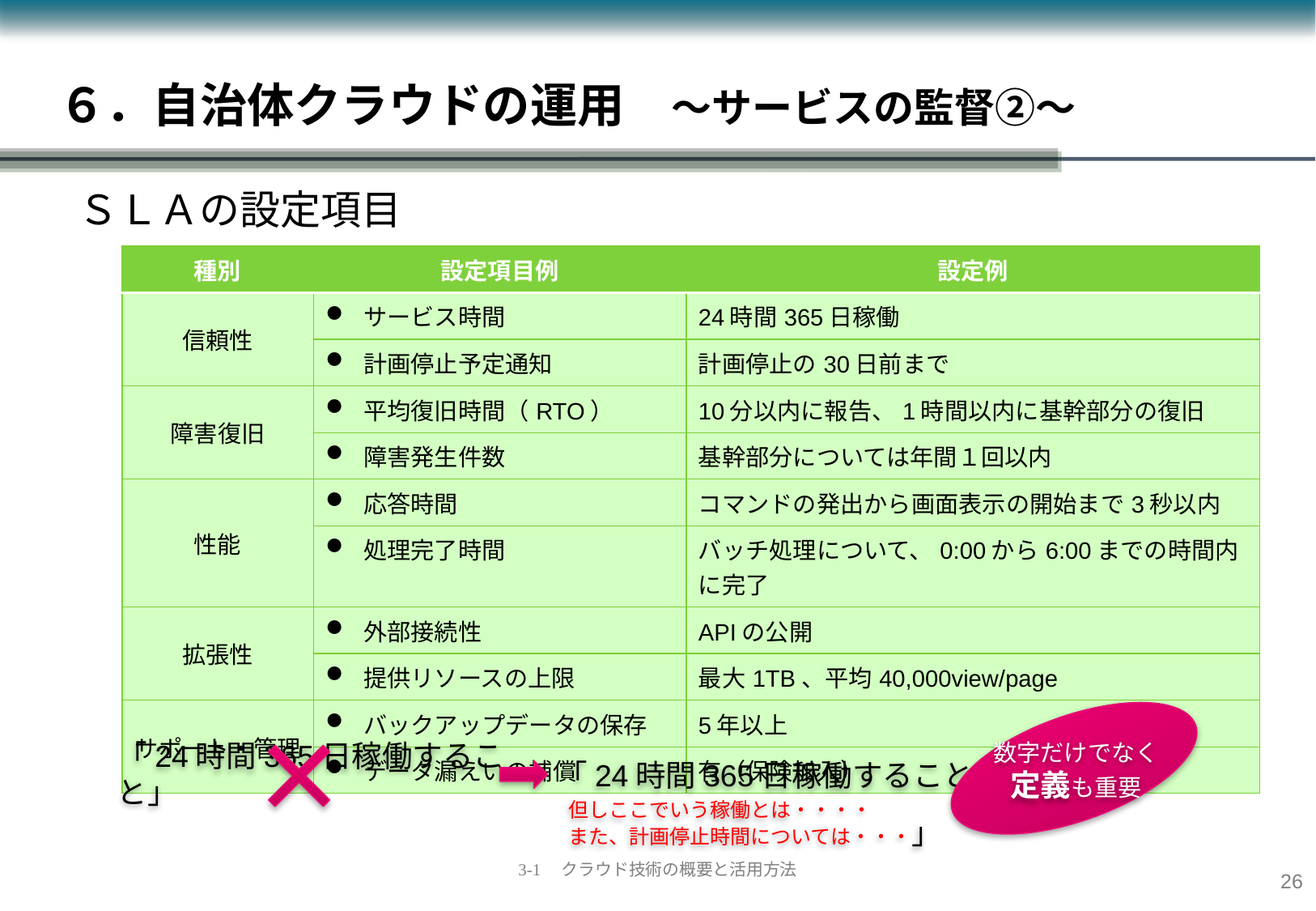

# ６．自治体クラウドの運用　～サービスの監督②～
ＳＬＡの設定項目
| 種別 | 設定項目例 | 設定例 |
| --- | --- | --- |
| 信頼性 | サービス時間 | 24時間365日稼働 |
|  | 計画停止予定通知 | 計画停止の30日前まで |
| 障害復旧 | 平均復旧時間（RTO） | 10分以内に報告、1時間以内に基幹部分の復旧 |
|  | 障害発生件数 | 基幹部分については年間１回以内 |
| 性能 | 応答時間 | コマンドの発出から画面表示の開始まで3秒以内 |
|  | 処理完了時間 | バッチ処理について、0:00から6:00までの時間内に完了 |
| 拡張性 | 外部接続性 | APIの公開 |
|  | 提供リソースの上限 | 最大1TB、平均40,000view/page |
| サポート・管理 | バックアップデータの保存 | 5年以上 |
|  | データ漏えいの補償 | 有（保険加入） |

数字だけでなく
定義も重要
「24時間365日稼働すること」

「24時間365日稼働すること。
但しここでいう稼働とは・・・・
また、計画停止時間については・・・」
26
3-1　クラウド技術の概要と活用方法